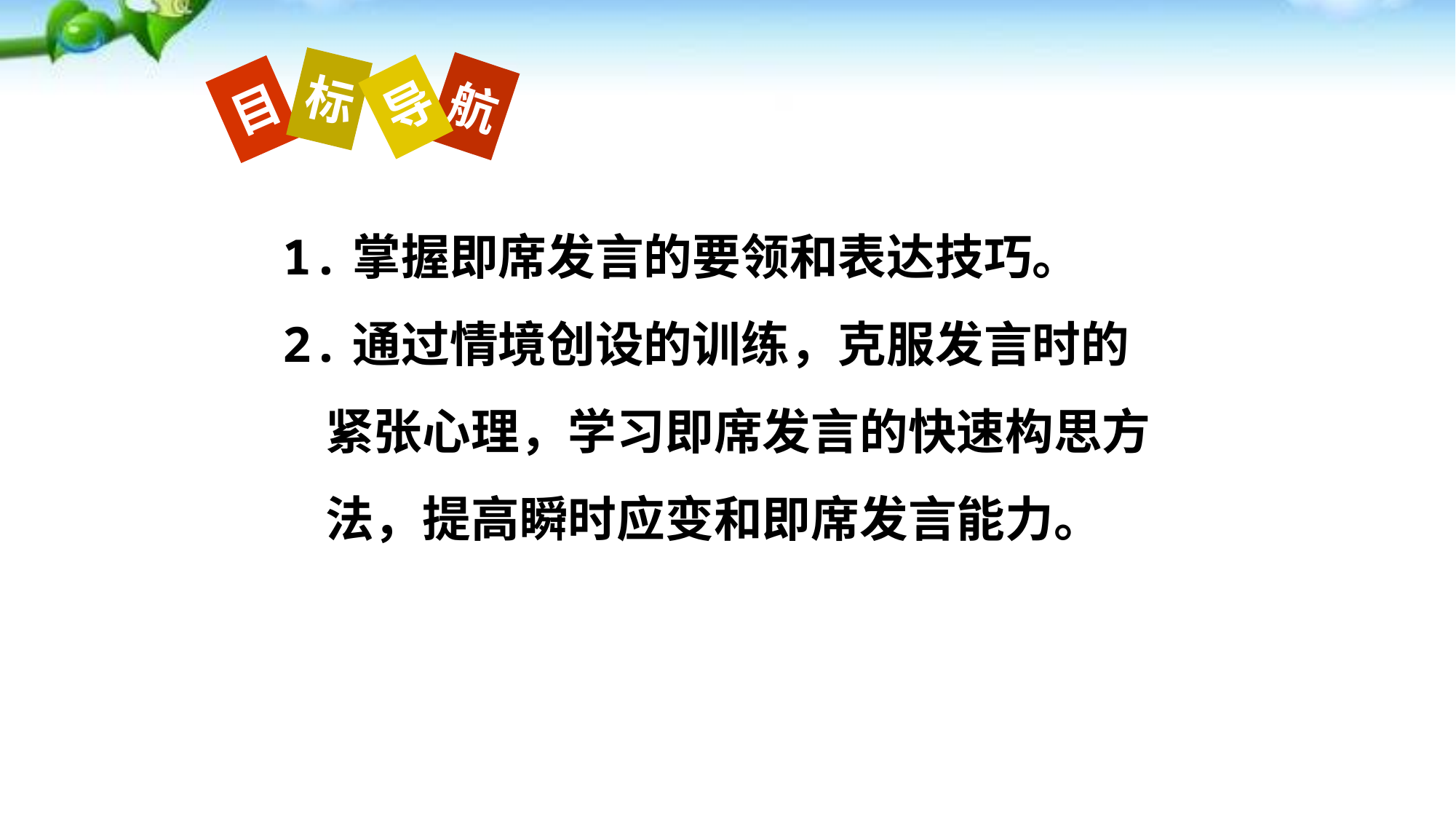

标
航
导
目
1.掌握即席发言的要领和表达技巧。
2.通过情境创设的训练，克服发言时的紧张心理，学习即席发言的快速构思方法，提高瞬时应变和即席发言能力。